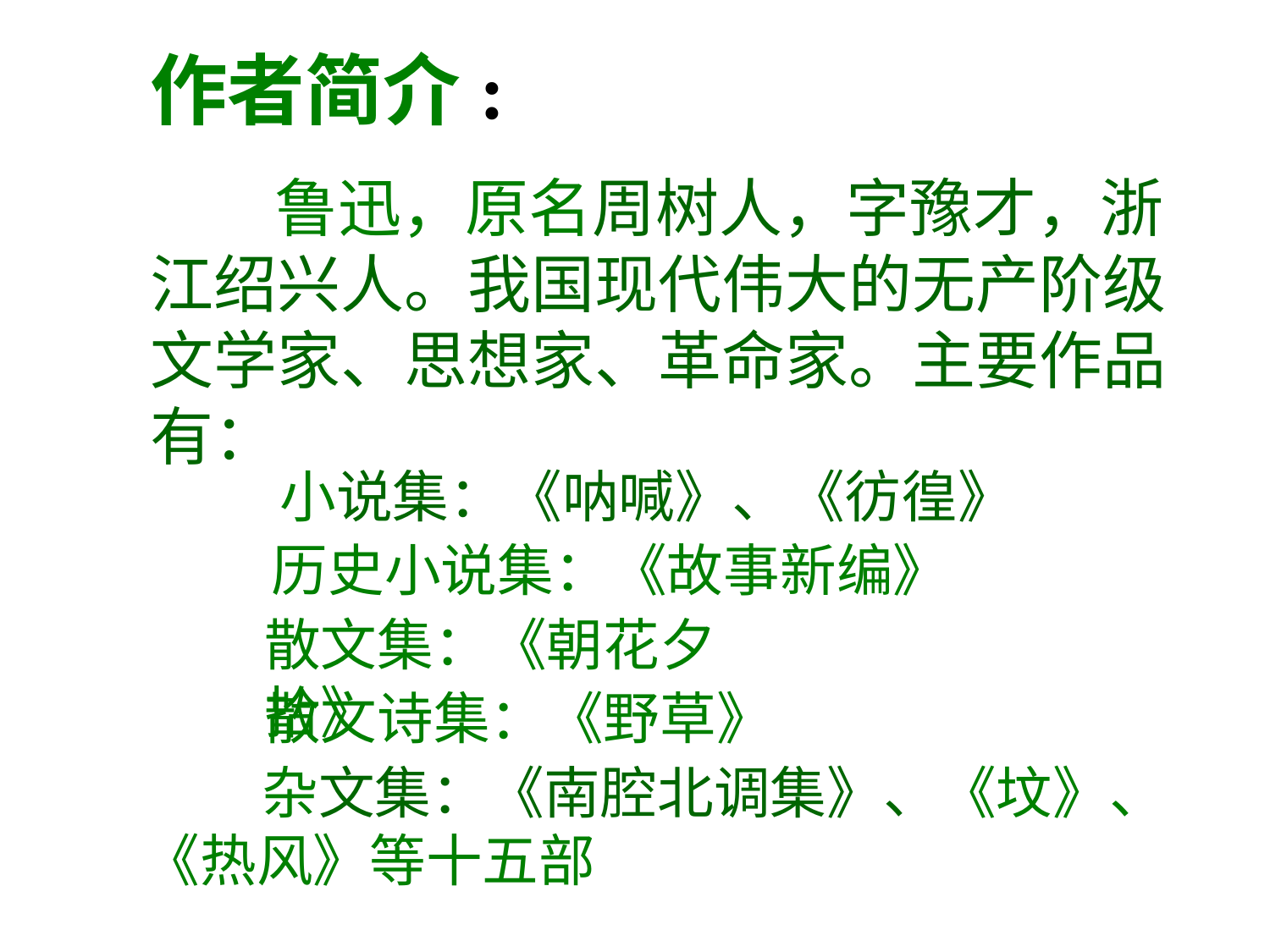

作者简介:

            鲁迅，原名周树人，字豫才，浙江绍兴人。我国现代伟大的无产阶级文学家、思想家、革命家。主要作品有：
 小说集：《呐喊》、《彷徨》
 历史小说集：《故事新编》
散文集：《朝花夕拾》
散文诗集：《野草》
              杂文集：《南腔北调集》、《坟》、       《热风》等十五部